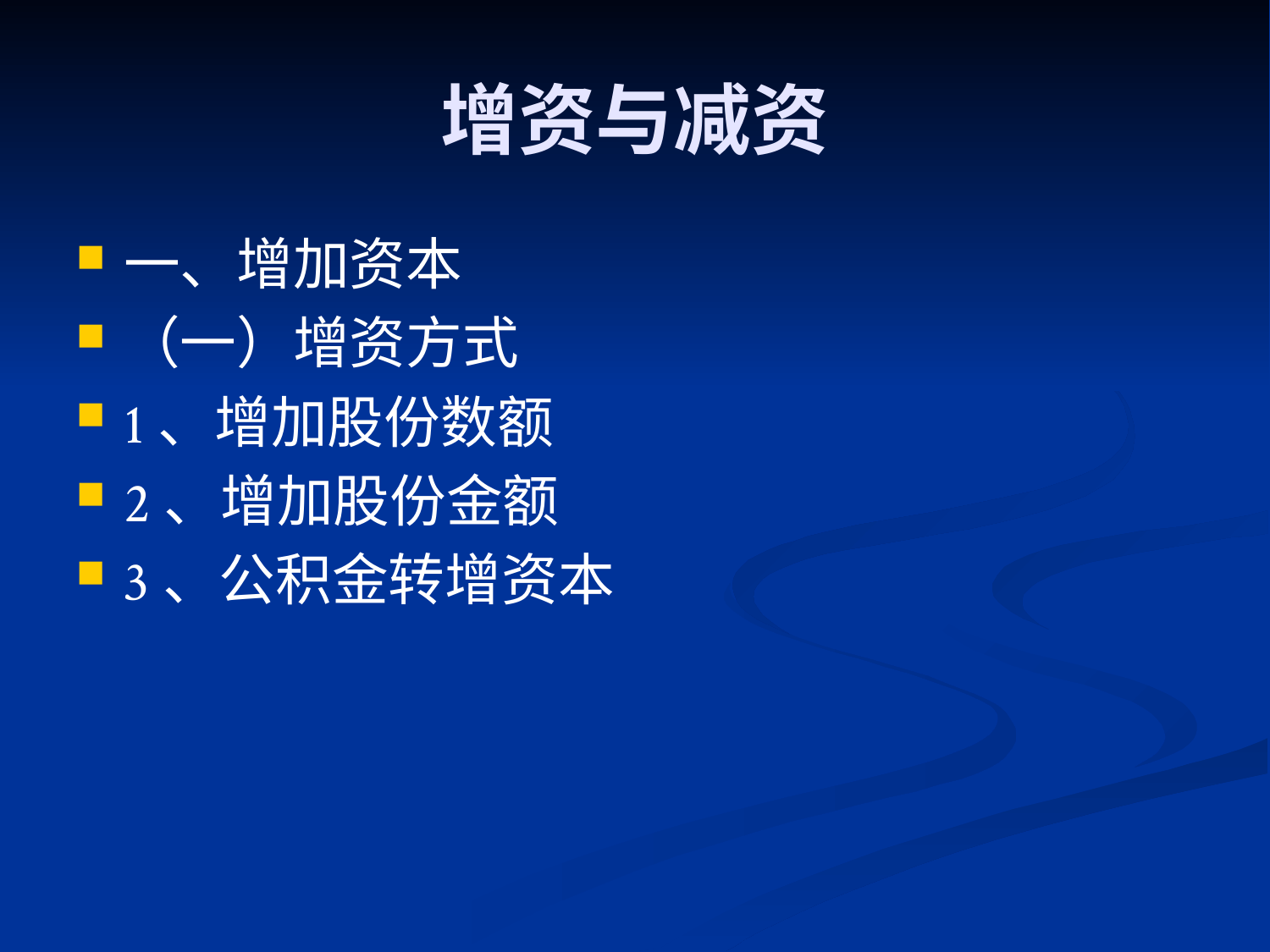

# 增资与减资
一、增加资本
（一）增资方式
1、增加股份数额
2、增加股份金额
3、公积金转增资本